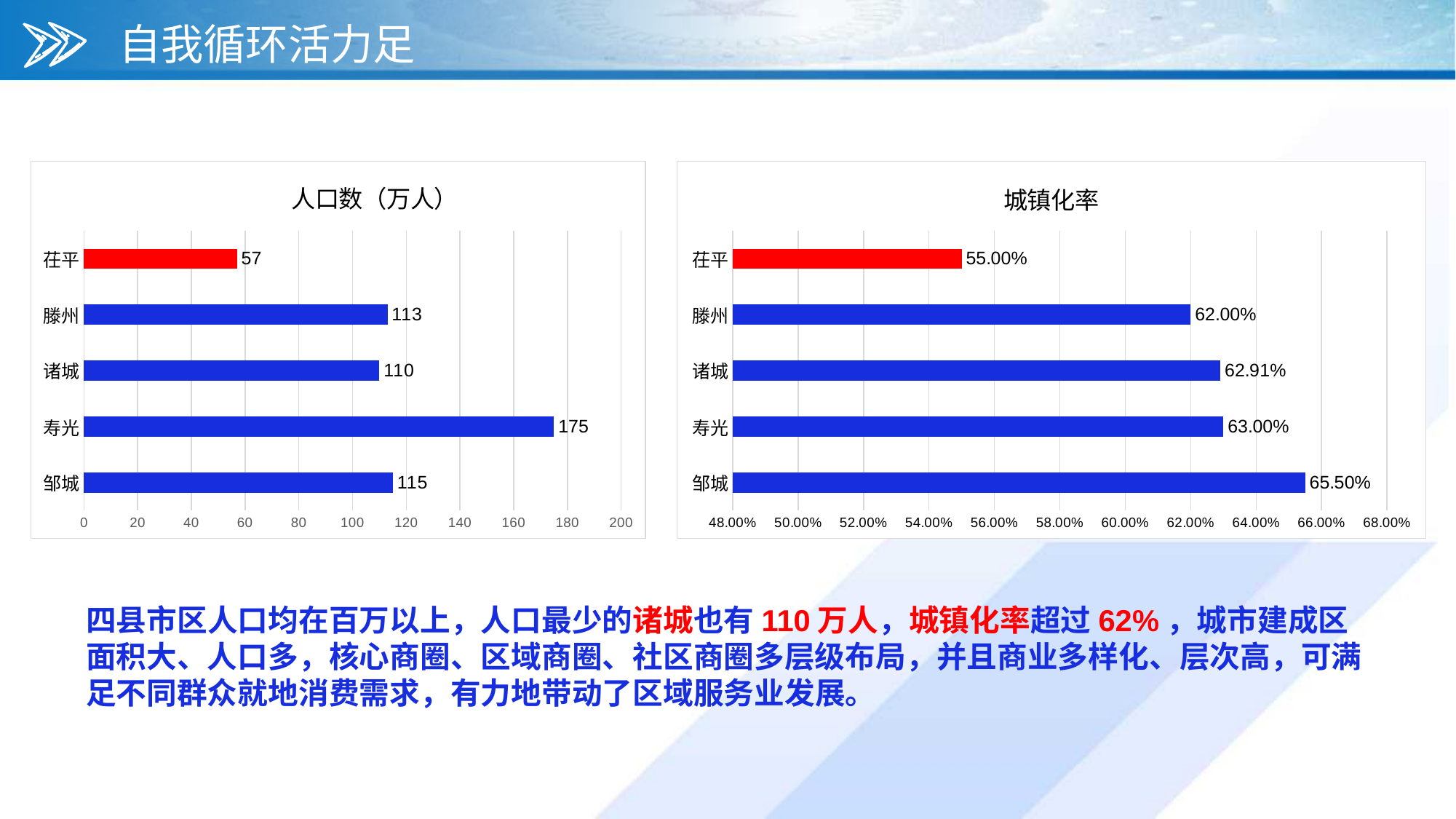

自我循环活力足

### Chart: 人口数（万人）

| Category |  |
|---|---|
| 邹城 | 115.0 |
| 寿光 | 175.0 |
| 诸城 | 110.0 |
| 滕州 | 113.0 |
| 茌平 | 57.0 |

### Chart: 城镇化率

| Category |  |
|---|---|
| 邹城 | 0.655 |
| 寿光 | 0.63 |
| 诸城 | 0.6291 |
| 滕州 | 0.62 |
| 茌平 | 0.55 |
四县市区人口均在百万以上，人口最少的诸城也有110万人，城镇化率超过62%，城市建成区面积大、人口多，核心商圈、区域商圈、社区商圈多层级布局，并且商业多样化、层次高，可满足不同群众就地消费需求，有力地带动了区域服务业发展。